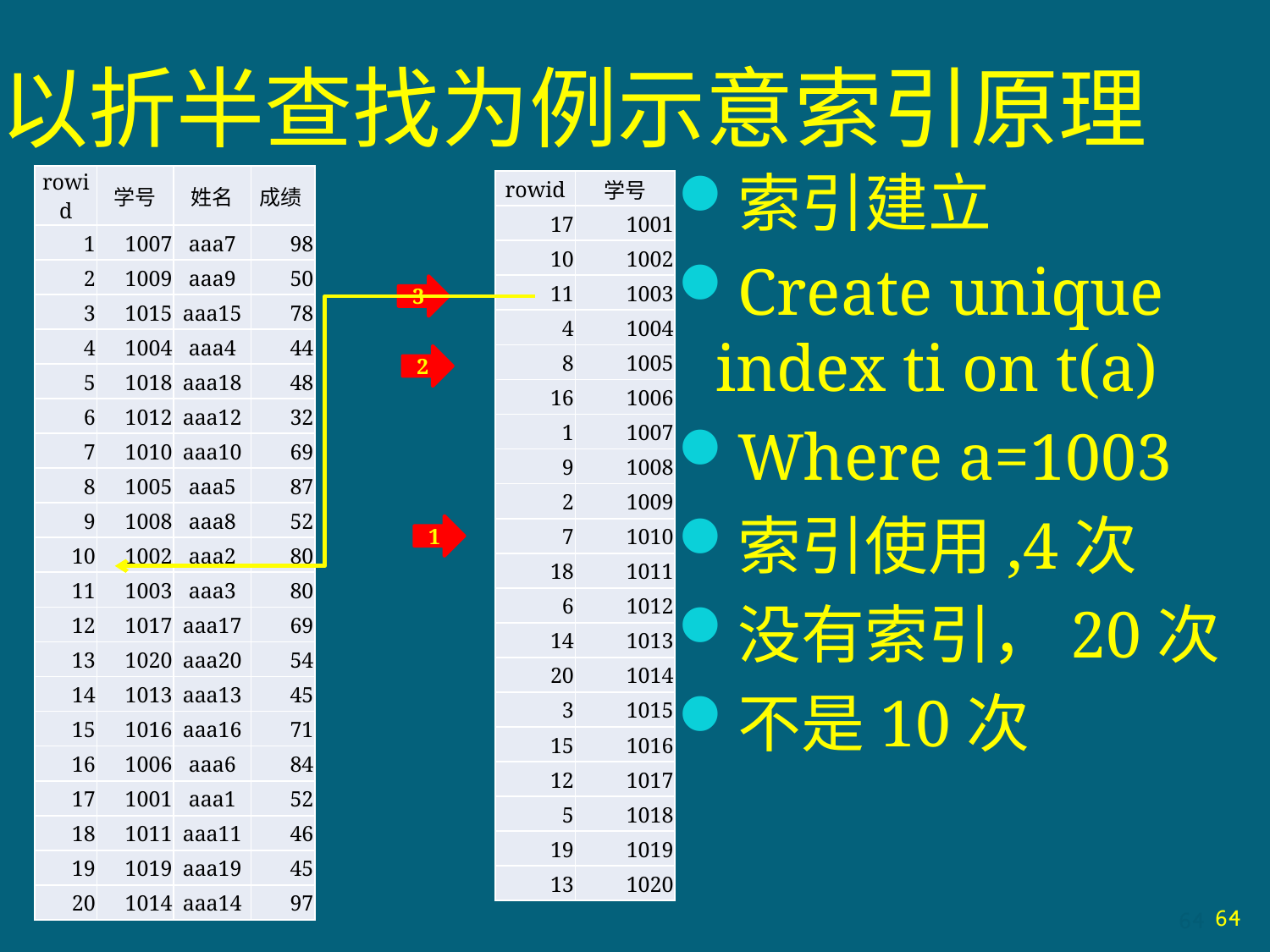

# 以折半查找为例示意索引原理
索引建立
Create unique index ti on t(a)
Where a=1003
索引使用,4次
没有索引，20次
不是10次

| rowid | 学号 | 姓名 | 成绩 |
| --- | --- | --- | --- |
| 1 | 1007 | aaa7 | 98 |
| 2 | 1009 | aaa9 | 50 |
| 3 | 1015 | aaa15 | 78 |
| 4 | 1004 | aaa4 | 44 |
| 5 | 1018 | aaa18 | 48 |
| 6 | 1012 | aaa12 | 32 |
| 7 | 1010 | aaa10 | 69 |
| 8 | 1005 | aaa5 | 87 |
| 9 | 1008 | aaa8 | 52 |
| 10 | 1002 | aaa2 | 80 |
| 11 | 1003 | aaa3 | 80 |
| 12 | 1017 | aaa17 | 69 |
| 13 | 1020 | aaa20 | 54 |
| 14 | 1013 | aaa13 | 45 |
| 15 | 1016 | aaa16 | 71 |
| 16 | 1006 | aaa6 | 84 |
| 17 | 1001 | aaa1 | 52 |
| 18 | 1011 | aaa11 | 46 |
| 19 | 1019 | aaa19 | 45 |
| 20 | 1014 | aaa14 | 97 |
| rowid | 学号 |
| --- | --- |
| 17 | 1001 |
| 10 | 1002 |
| 11 | 1003 |
| 4 | 1004 |
| 8 | 1005 |
| 16 | 1006 |
| 1 | 1007 |
| 9 | 1008 |
| 2 | 1009 |
| 7 | 1010 |
| 18 | 1011 |
| 6 | 1012 |
| 14 | 1013 |
| 20 | 1014 |
| 3 | 1015 |
| 15 | 1016 |
| 12 | 1017 |
| 5 | 1018 |
| 19 | 1019 |
| 13 | 1020 |
3
2
1
64
64